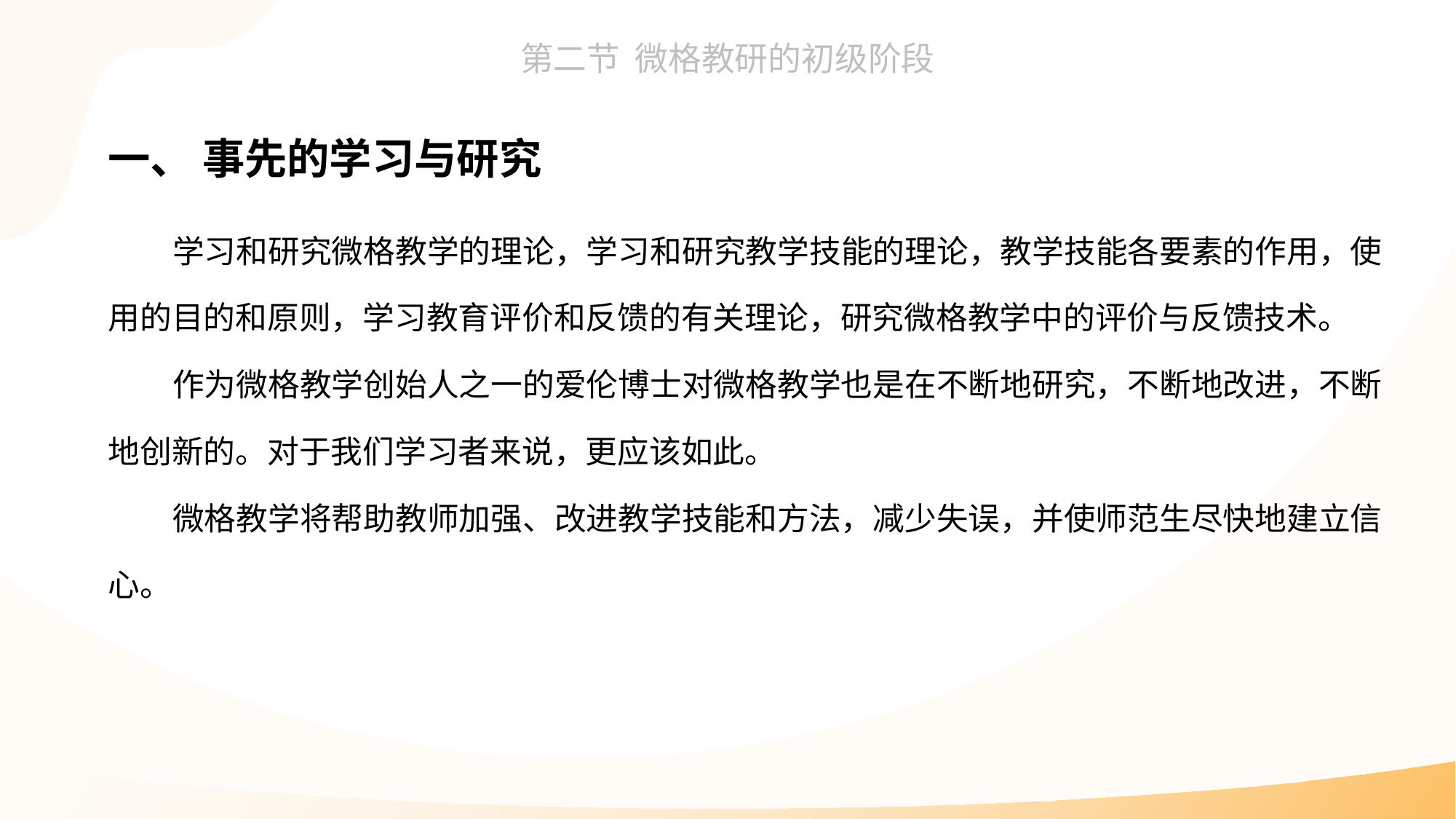

一、 事先的学习与研究
学习和研究微格教学的理论，学习和研究教学技能的理论，教学技能各要素的作用，使用的目的和原则，学习教育评价和反馈的有关理论，研究微格教学中的评价与反馈技术。
作为微格教学创始人之一的爱伦博士对微格教学也是在不断地研究，不断地改进，不断地创新的。对于我们学习者来说，更应该如此。
微格教学将帮助教师加强、改进教学技能和方法，减少失误，并使师范生尽快地建立信心。